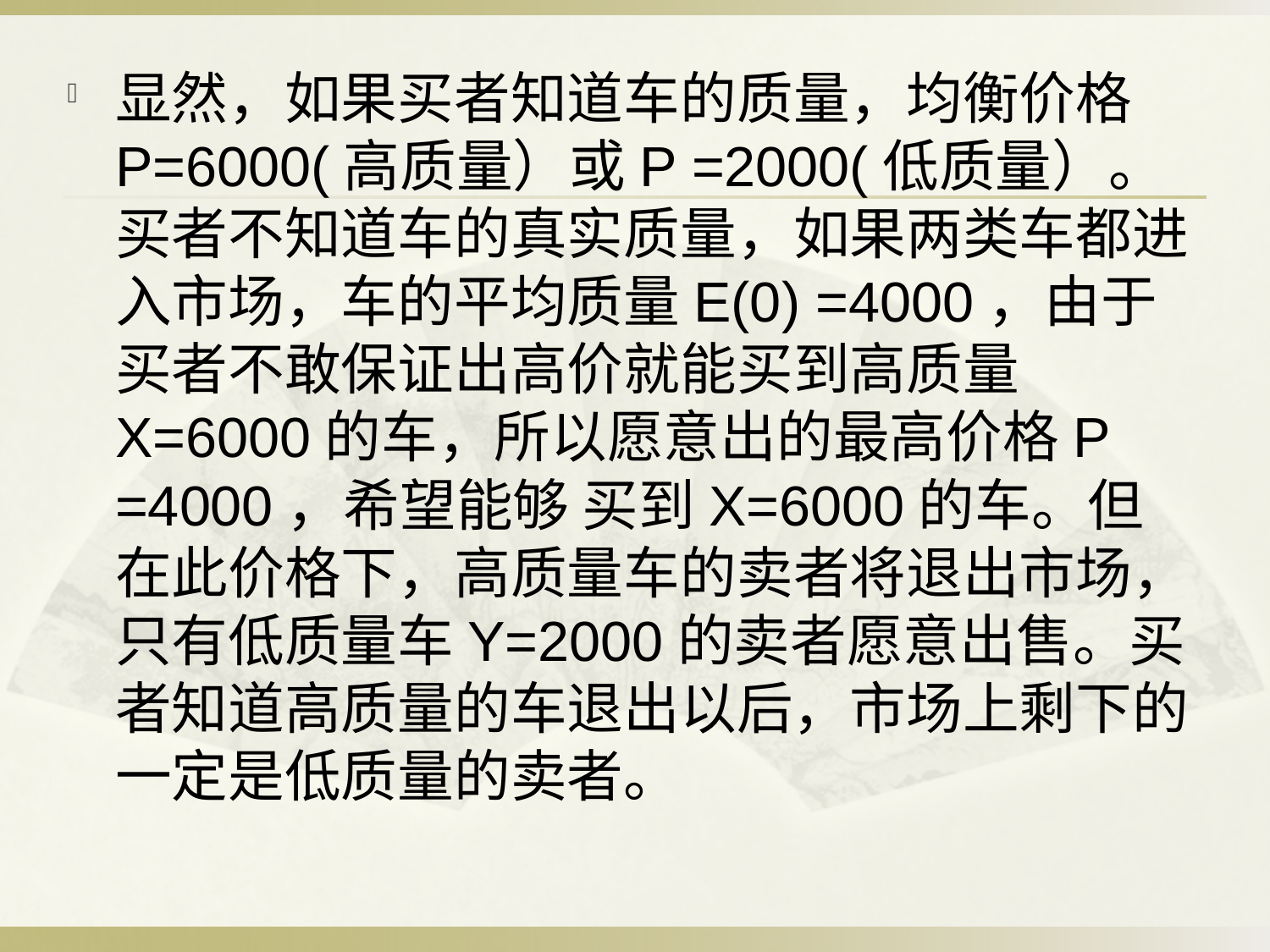

显然，如果买者知道车的质量，均衡价格P=6000(高质量）或P =2000(低质量）。买者不知道车的真实质量，如果两类车都进入市场，车的平均质量E(0) =4000，由于买者不敢保证出高价就能买到高质量X=6000的车，所以愿意出的最高价格P =4000，希望能够 买到X=6000的车。但在此价格下，高质量车的卖者将退出市场，只有低质量车Y=2000的卖者愿意出售。买者知道高质量的车退出以后，市场上剩下的一定是低质量的卖者。